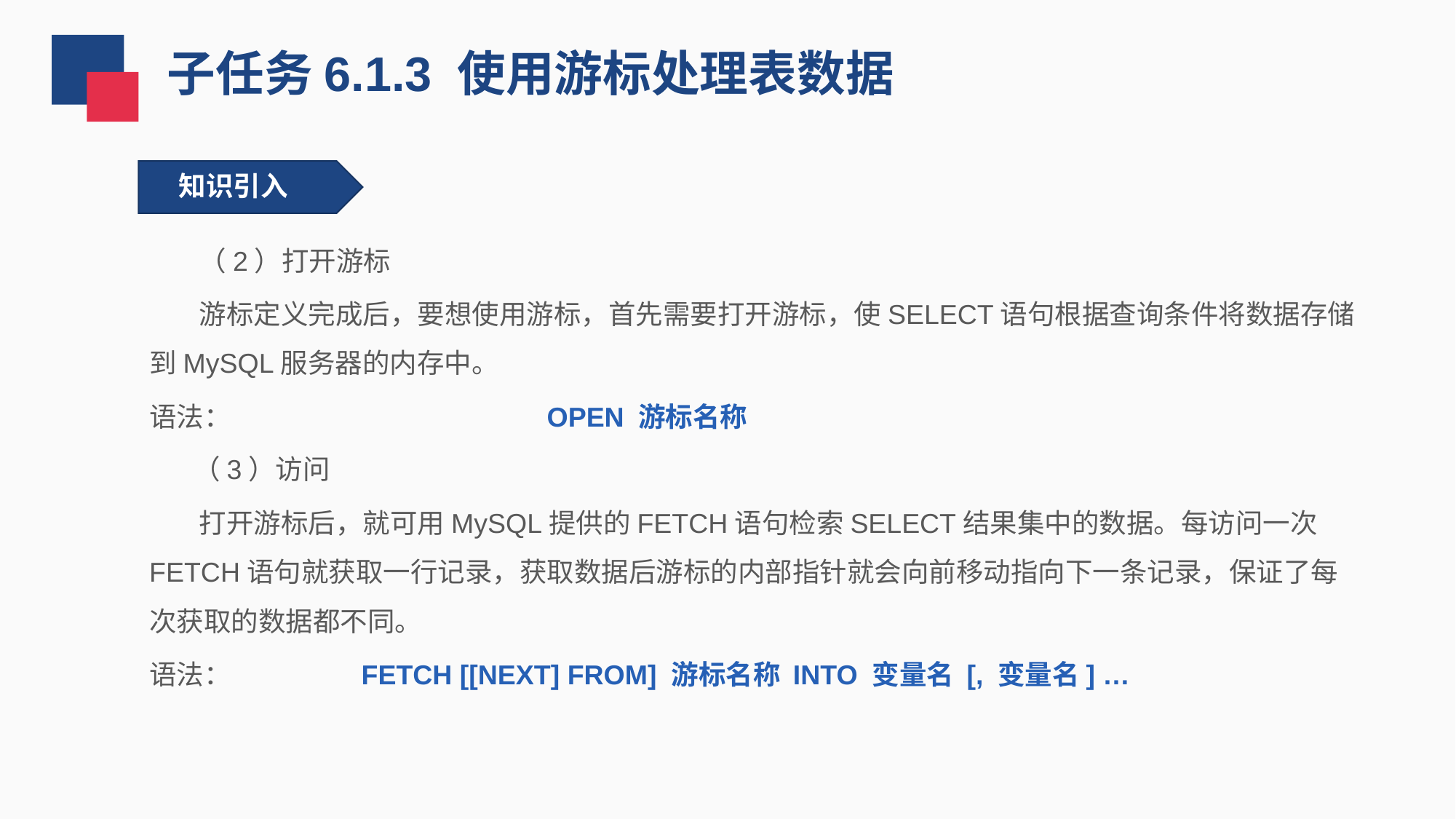

子任务6.1.3 使用游标处理表数据

知识引入
       （2）打开游标
       游标定义完成后，要想使用游标，首先需要打开游标，使SELECT语句根据查询条件将数据存储到MySQL服务器的内存中。
语法：                                                  OPEN 游标名称
      （3）访问
       打开游标后，就可用MySQL提供的FETCH语句检索SELECT结果集中的数据。每访问一次FETCH语句就获取一行记录，获取数据后游标的内部指针就会向前移动指向下一条记录，保证了每次获取的数据都不同。
语法：                    FETCH [[NEXT] FROM] 游标名称 INTO 变量名 [, 变量名] …